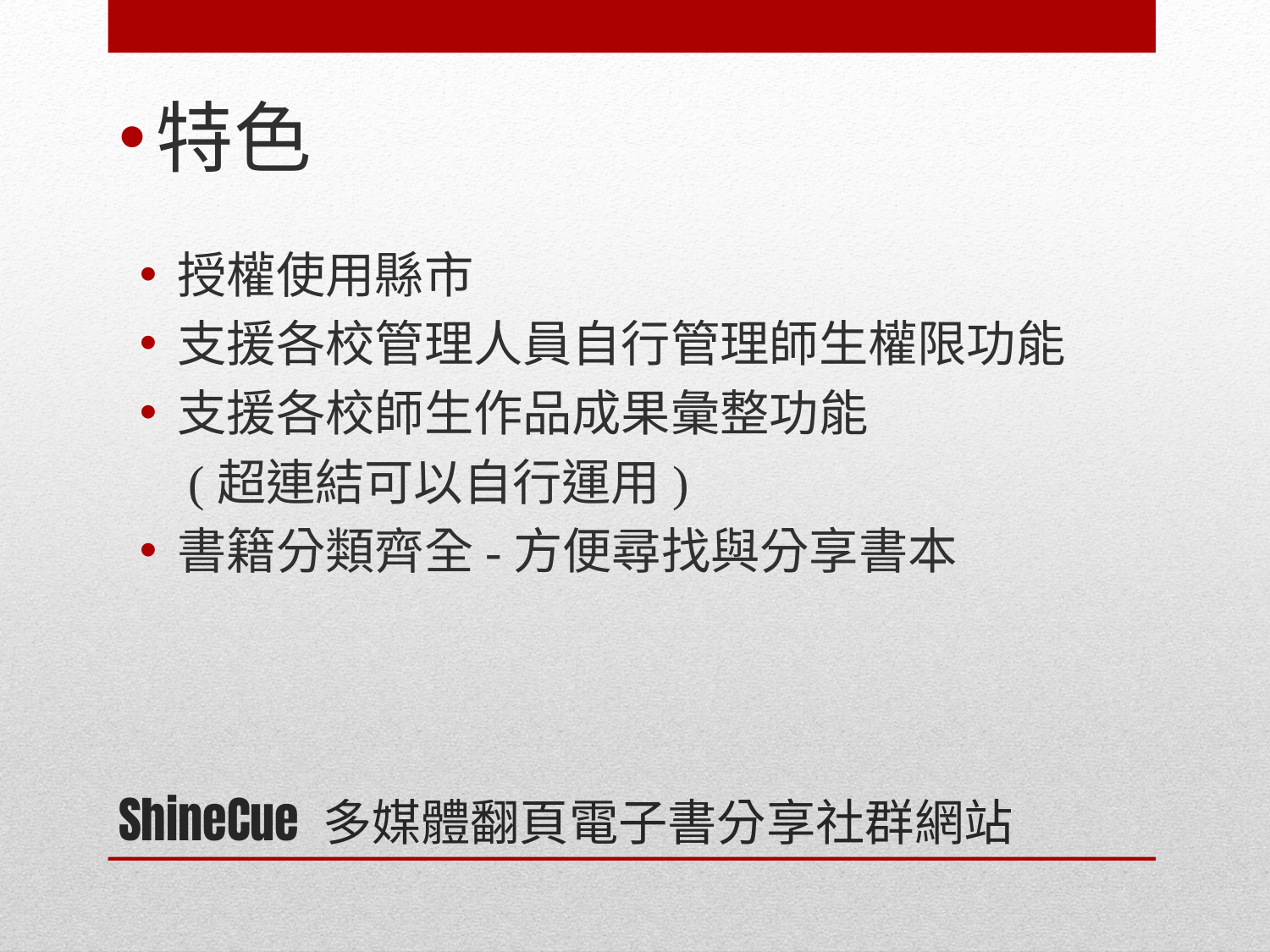

特色
授權使用縣市
支援各校管理人員自行管理師生權限功能
支援各校師生作品成果彙整功能
    (超連結可以自行運用)
書籍分類齊全-方便尋找與分享書本

# ShineCue 多媒體翻頁電子書分享社群網站